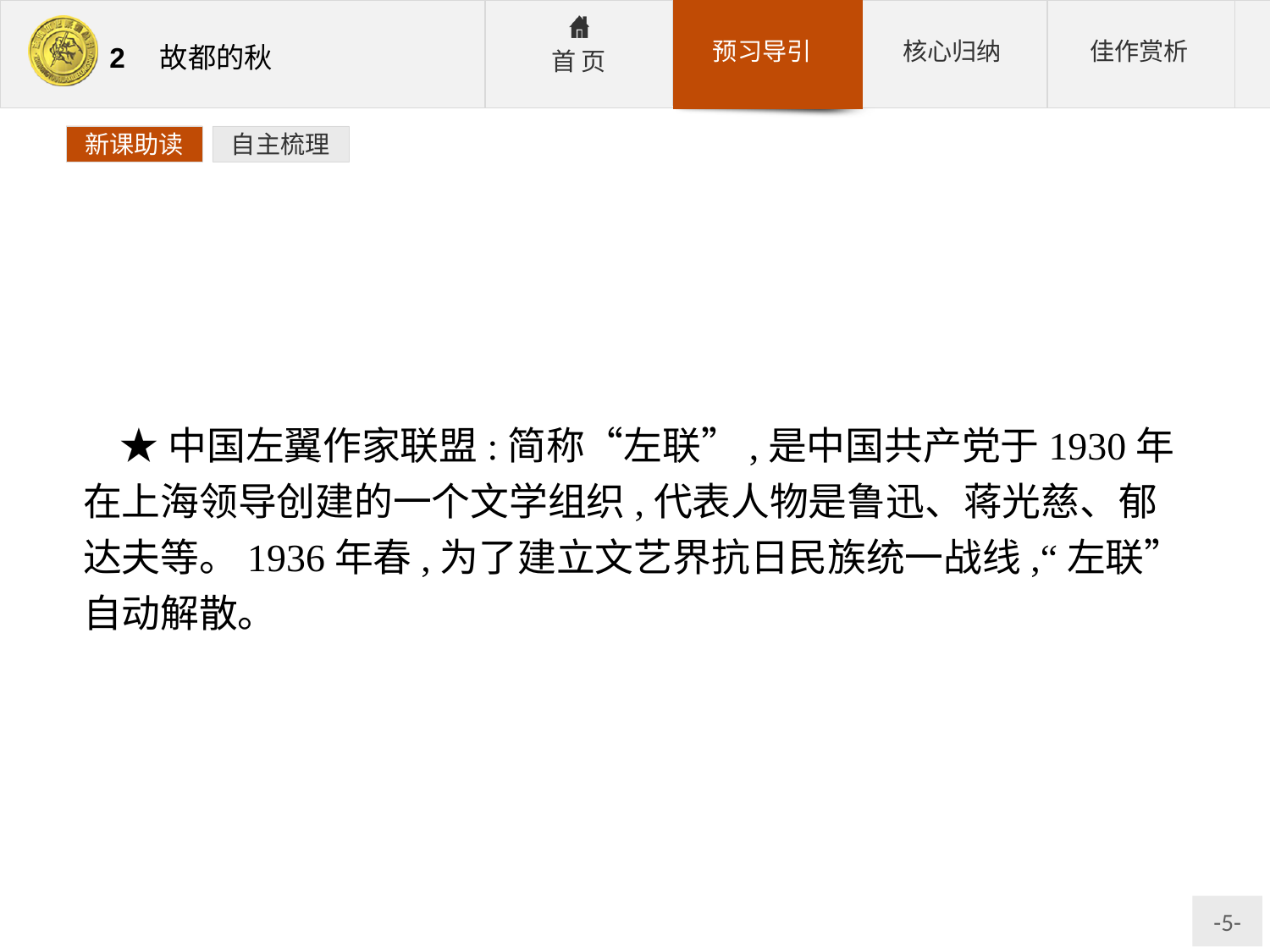

新课助读
自主梳理
★中国左翼作家联盟:简称“左联”,是中国共产党于1930年在上海领导创建的一个文学组织,代表人物是鲁迅、蒋光慈、郁达夫等。1936年春,为了建立文艺界抗日民族统一战线,“左联”自动解散。